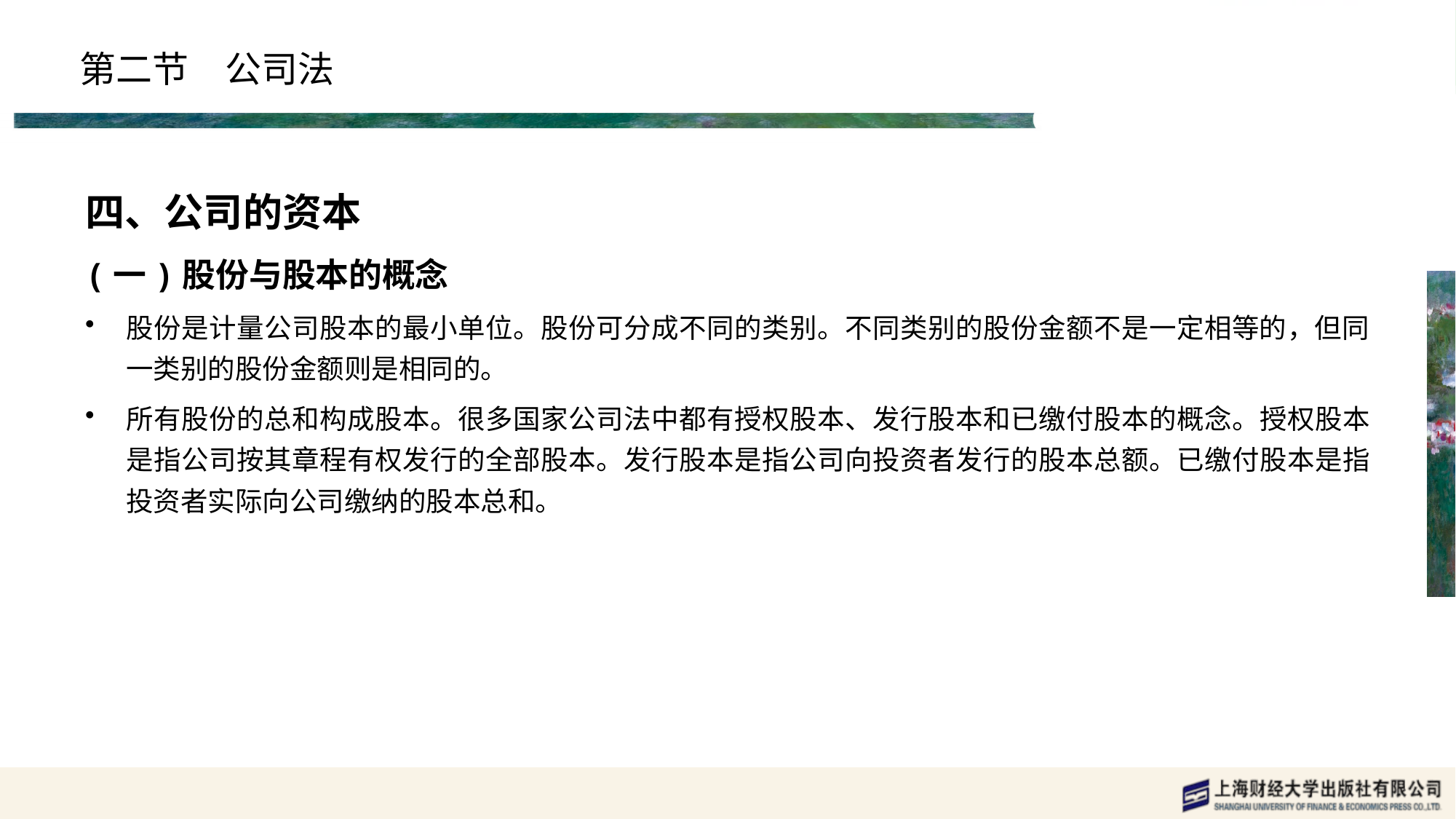

# 第二节　公司法
四、公司的资本
(一)股份与股本的概念
股份是计量公司股本的最小单位。股份可分成不同的类别。不同类别的股份金额不是一定相等的，但同一类别的股份金额则是相同的。
所有股份的总和构成股本。很多国家公司法中都有授权股本、发行股本和已缴付股本的概念。授权股本是指公司按其章程有权发行的全部股本。发行股本是指公司向投资者发行的股本总额。已缴付股本是指投资者实际向公司缴纳的股本总和。